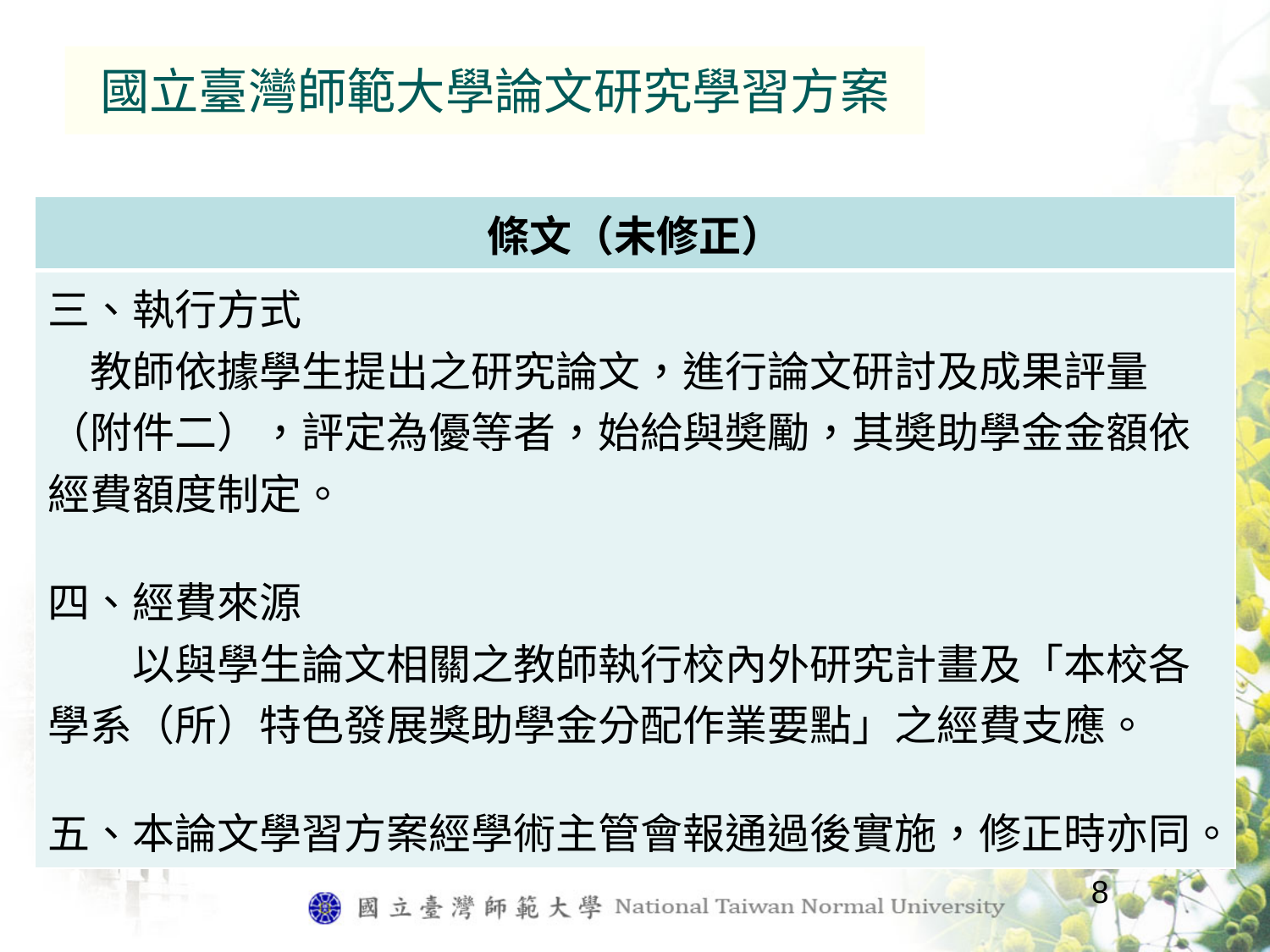

# 國立臺灣師範大學論文研究學習方案
| 條文（未修正） |
| --- |
| 三、執行方式 　教師依據學生提出之研究論文，進行論文研討及成果評量（附件二），評定為優等者，始給與奬勵，其奬助學金金額依經費額度制定。 四、經費來源 　　以與學生論文相關之教師執行校內外研究計畫及「本校各學系（所）特色發展獎助學金分配作業要點」之經費支應。 五、本論文學習方案經學術主管會報通過後實施，修正時亦同。 |